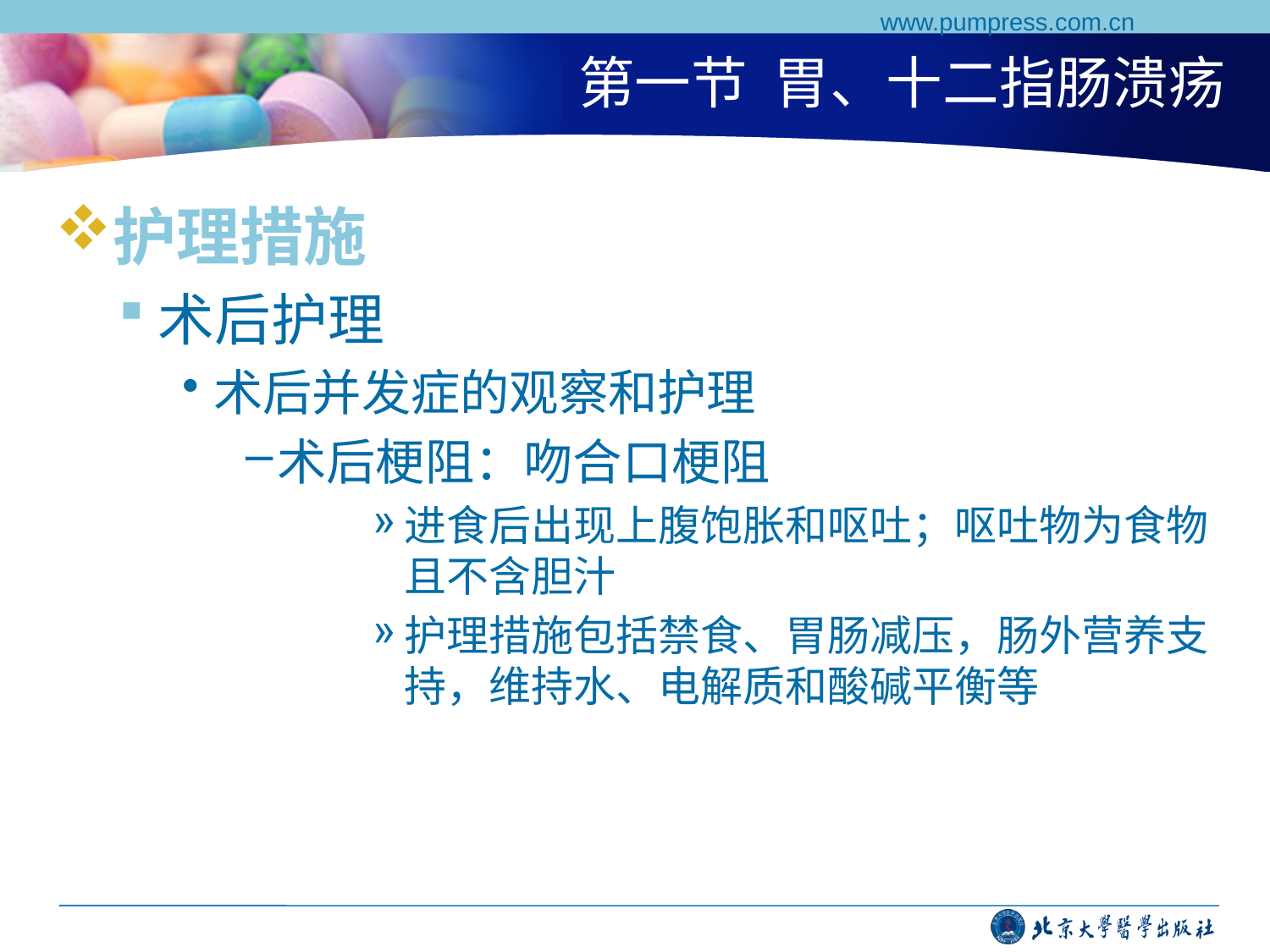

www.pumpress.com.cn
# 第一节  胃、十二指肠溃疡
护理措施
术后护理
术后并发症的观察和护理
术后梗阻：吻合口梗阻
进食后出现上腹饱胀和呕吐；呕吐物为食物且不含胆汁
护理措施包括禁食、胃肠减压，肠外营养支持，维持水、电解质和酸碱平衡等